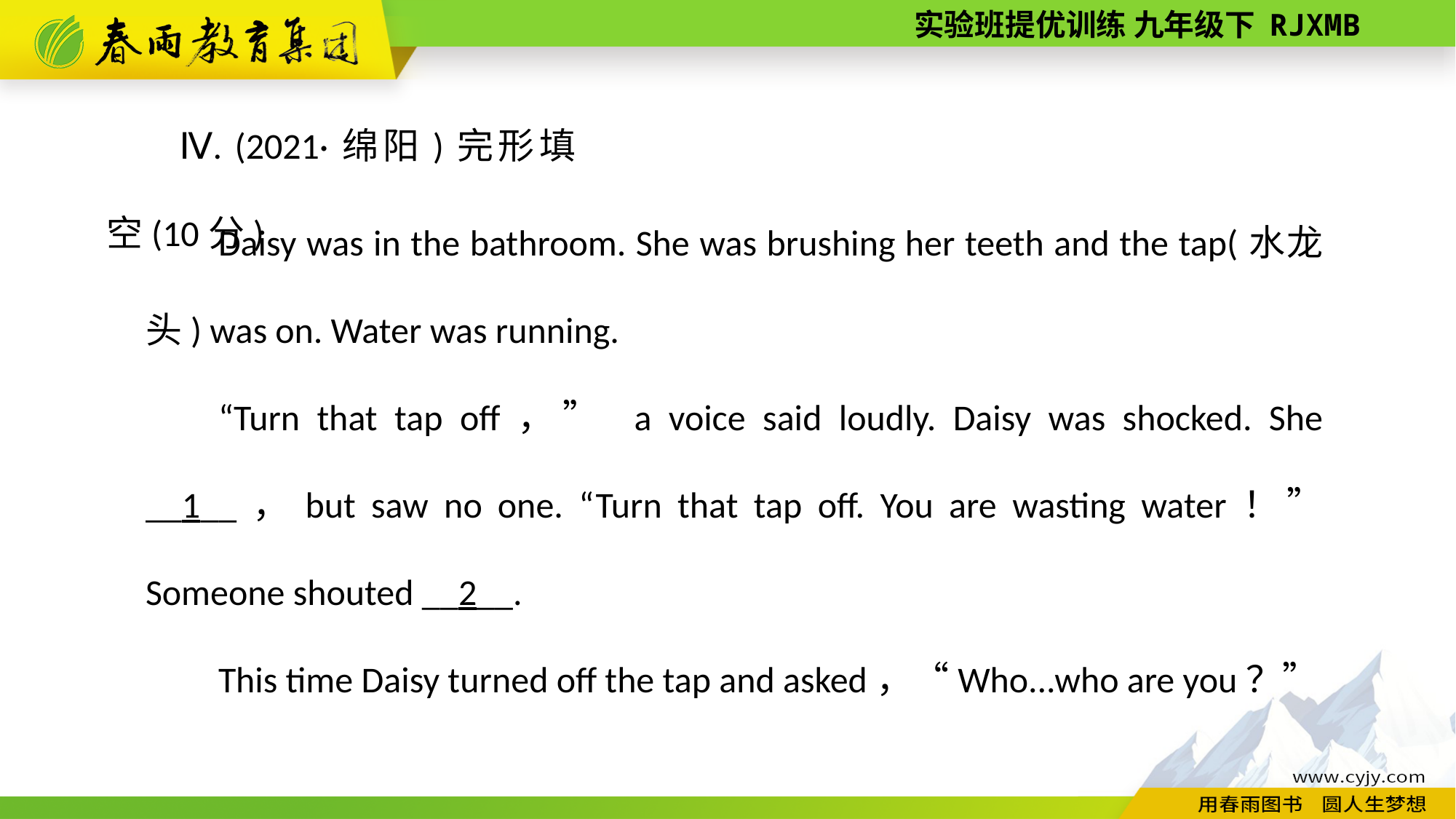

Ⅳ. (2021·绵阳)完形填空(10分)
Daisy was in the bathroom. She was brushing her teeth and the tap(水龙头) was on. Water was running.
“Turn that tap off，” a voice said loudly. Daisy was shocked. She __1__，but saw no one. “Turn that tap off. You are wasting water！” Someone shouted __2__.
This time Daisy turned off the tap and asked，“Who...who are you？”